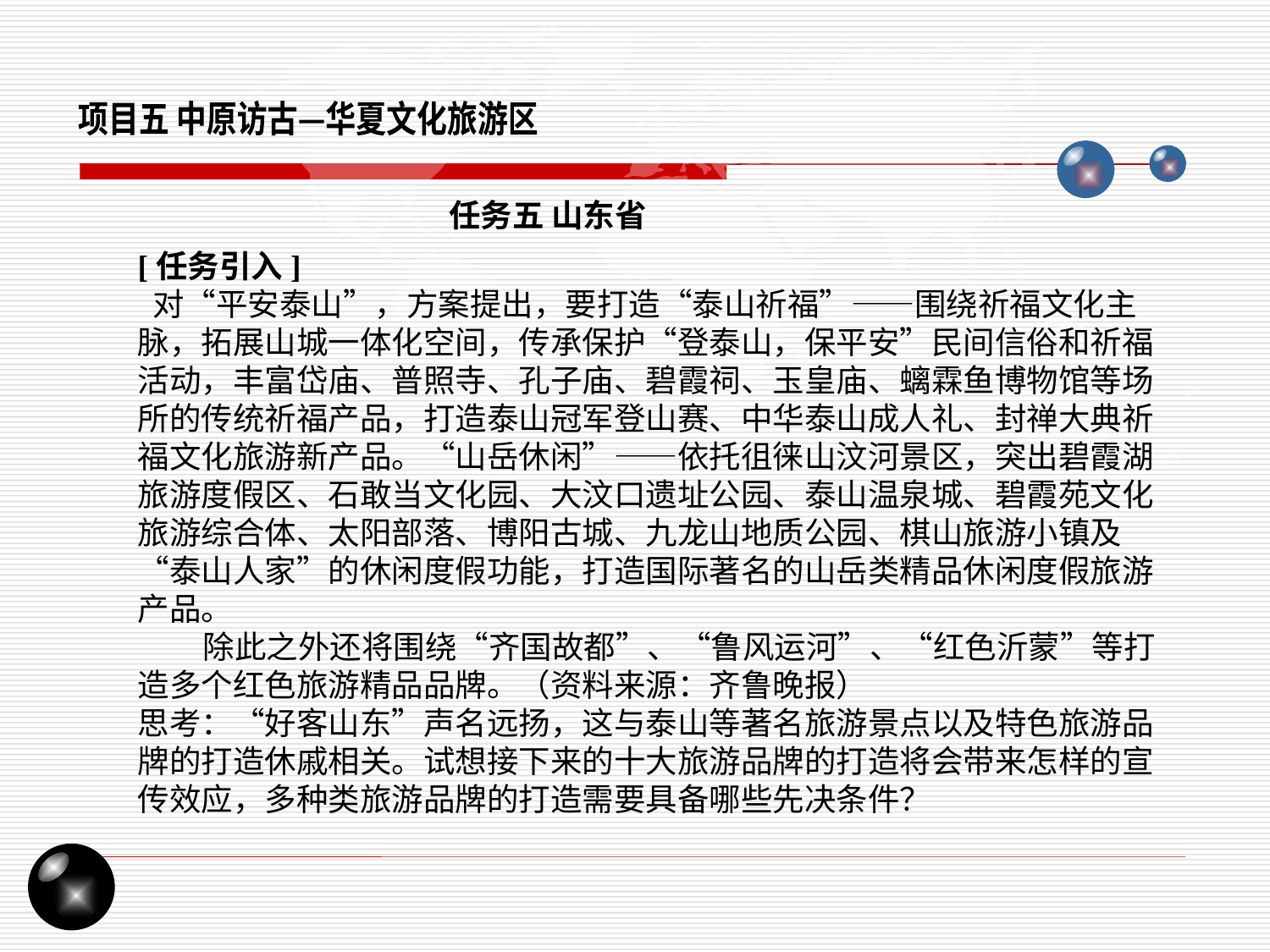

项目五 中原访古—华夏文化旅游区
任务五 山东省
[任务引入]
 对“平安泰山”，方案提出，要打造“泰山祈福”——围绕祈福文化主脉，拓展山城一体化空间，传承保护“登泰山，保平安”民间信俗和祈福活动，丰富岱庙、普照寺、孔子庙、碧霞祠、玉皇庙、螭霖鱼博物馆等场所的传统祈福产品，打造泰山冠军登山赛、中华泰山成人礼、封禅大典祈福文化旅游新产品。“山岳休闲”——依托徂徕山汶河景区，突出碧霞湖旅游度假区、石敢当文化园、大汶口遗址公园、泰山温泉城、碧霞苑文化旅游综合体、太阳部落、博阳古城、九龙山地质公园、棋山旅游小镇及“泰山人家”的休闲度假功能，打造国际著名的山岳类精品休闲度假旅游产品。
        除此之外还将围绕“齐国故都”、“鲁风运河”、“红色沂蒙”等打造多个红色旅游精品品牌。（资料来源：齐鲁晚报）
思考：“好客山东”声名远扬，这与泰山等著名旅游景点以及特色旅游品牌的打造休戚相关。试想接下来的十大旅游品牌的打造将会带来怎样的宣传效应，多种类旅游品牌的打造需要具备哪些先决条件？